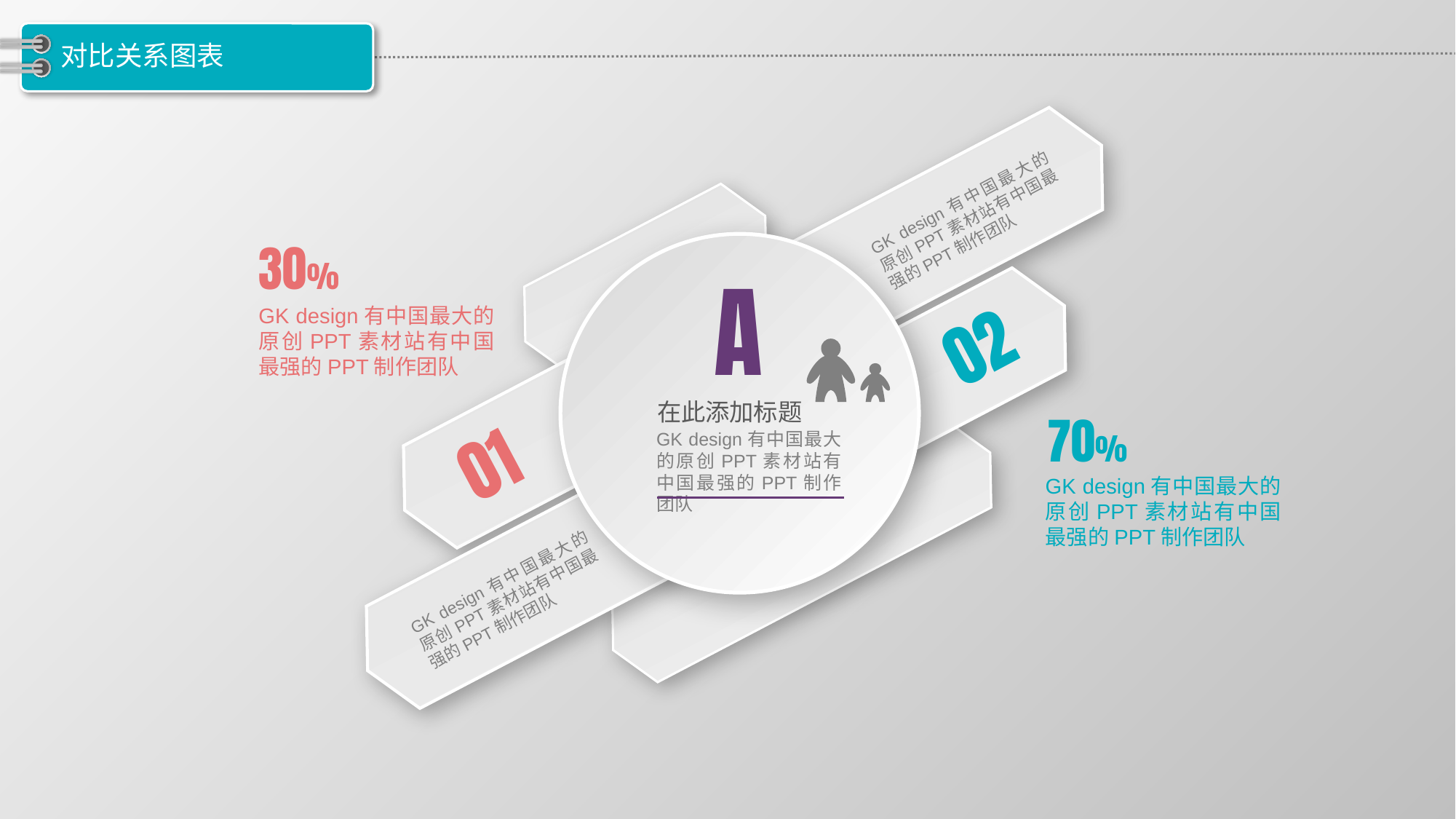

# 对比关系图表
GK design有中国最大的原创PPT素材站有中国最强的PPT制作团队

30%
A
`
GK design有中国最大的原创PPT素材站有中国最强的PPT制作团队
02

在此添加标题
GK design有中国最大的原创PPT素材站有中国最强的PPT制作团队
70%
01

GK design有中国最大的原创PPT素材站有中国最强的PPT制作团队

GK design有中国最大的原创PPT素材站有中国最强的PPT制作团队